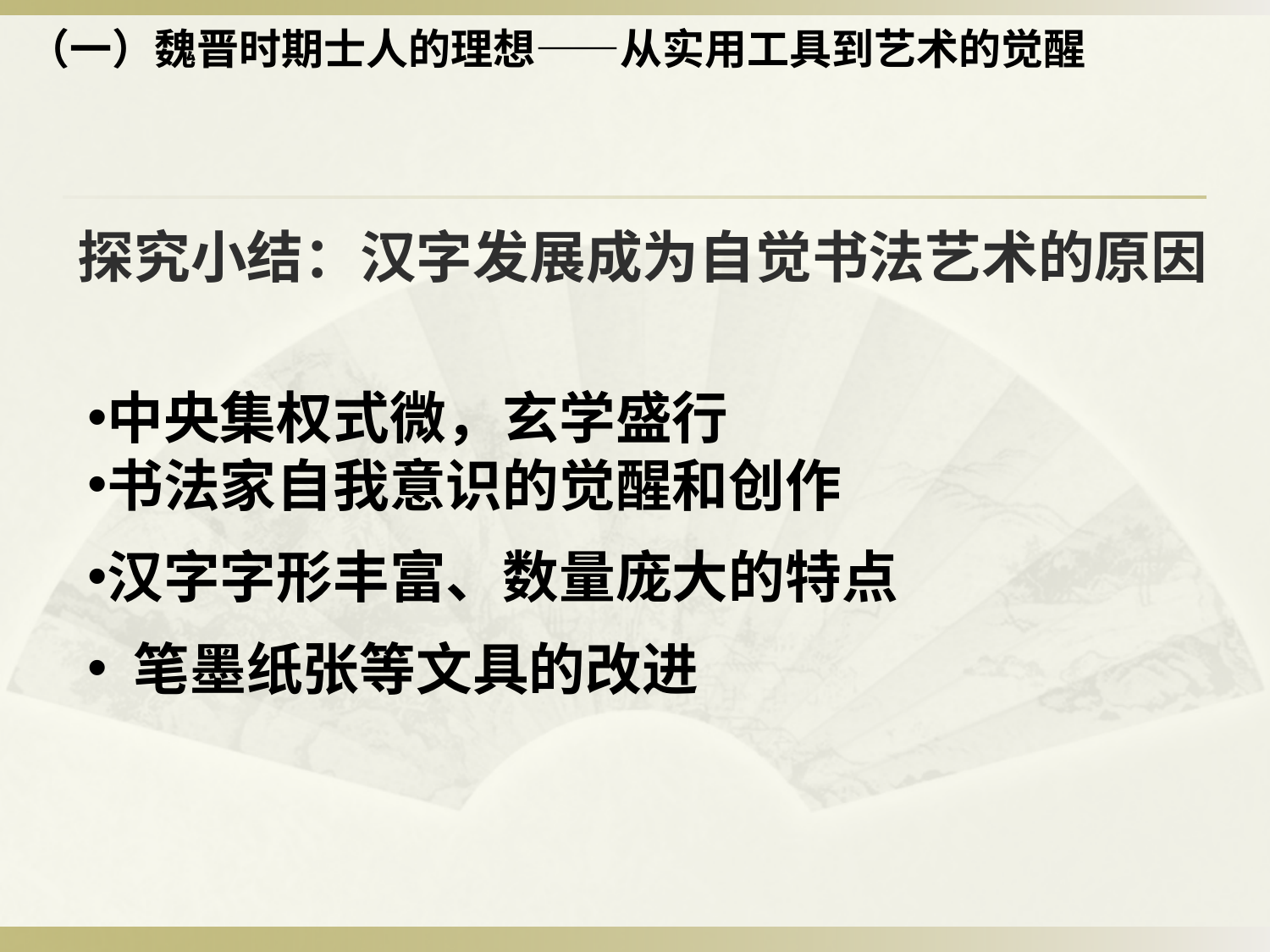

（一）魏晋时期士人的理想——从实用工具到艺术的觉醒
# 探究小结：汉字发展成为自觉书法艺术的原因
中央集权式微，玄学盛行
书法家自我意识的觉醒和创作
汉字字形丰富、数量庞大的特点
 笔墨纸张等文具的改进